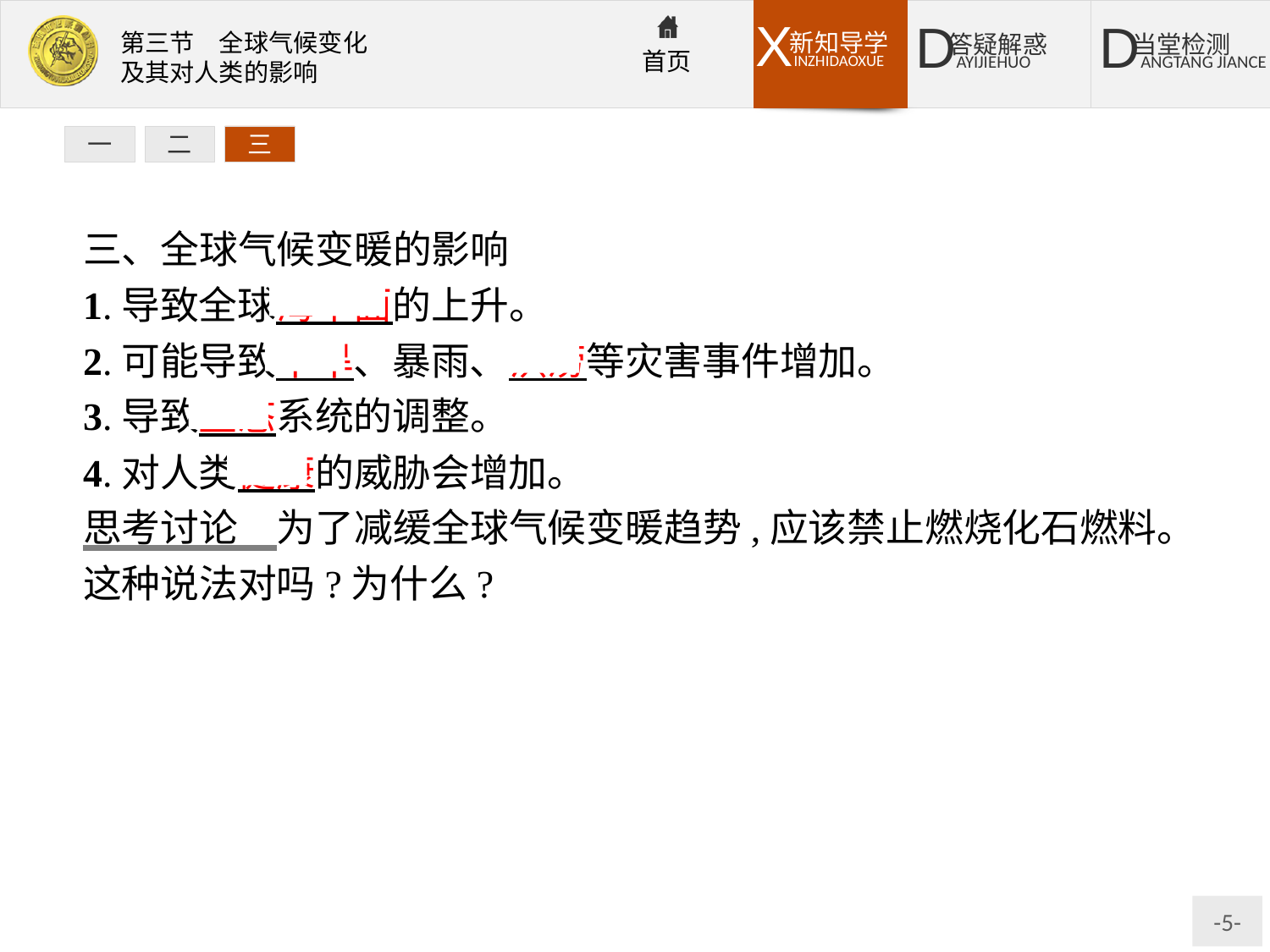

一
二
三
三、全球气候变暖的影响
1.导致全球海平面的上升。
2.可能导致干旱、暴雨、洪涝等灾害事件增加。
3.导致生态系统的调整。
4.对人类健康的威胁会增加。
思考讨论　为了减缓全球气候变暖趋势,应该禁止燃烧化石燃料。这种说法对吗?为什么?
提示:不对。因为目前人类使用的能源中,最主要的还是煤、石油等化石燃料,如果禁止使用,将导致十分严重的能源紧缺,影响社会经济发展和人们的日常生活。